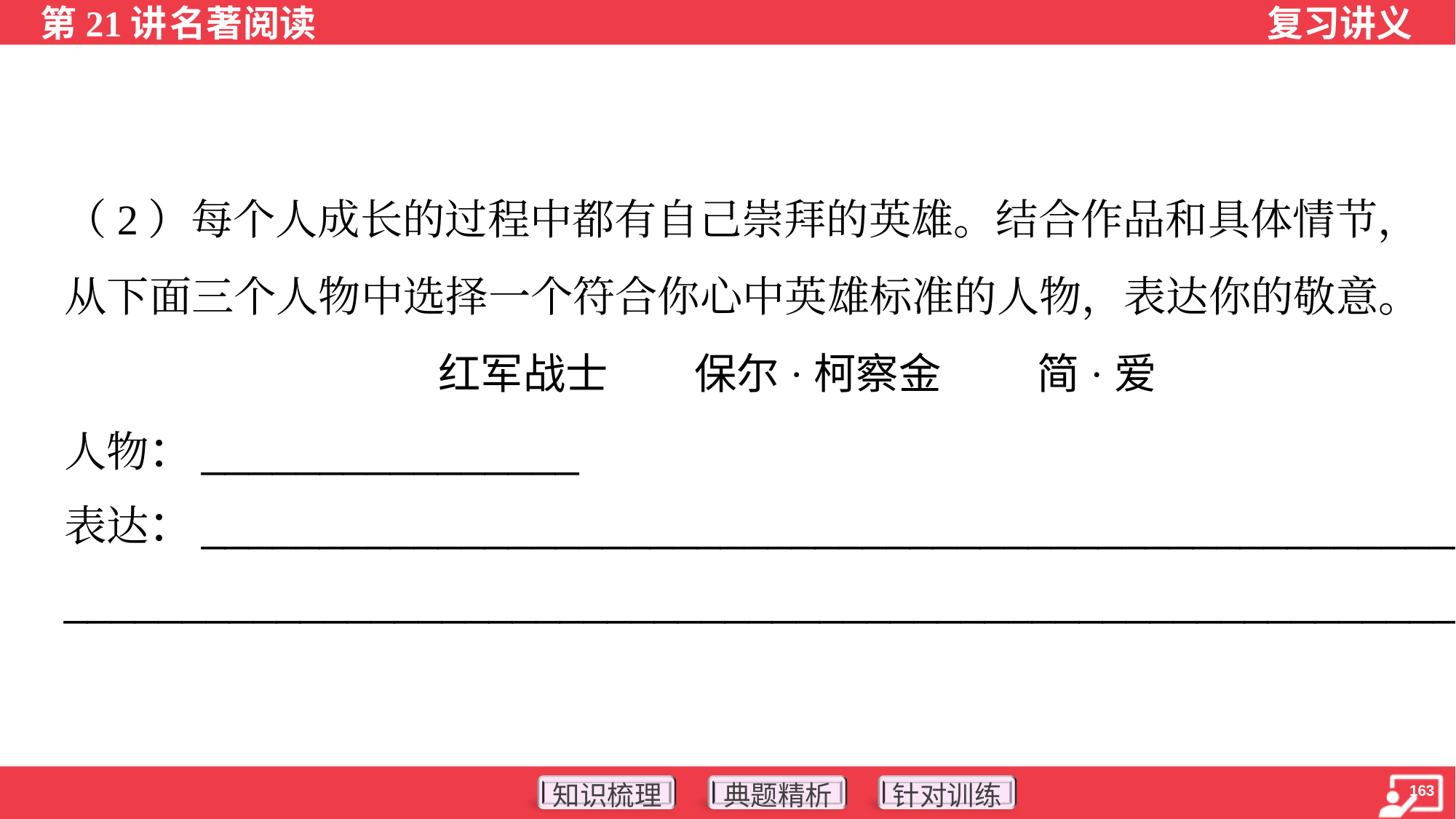

（2）每个人成长的过程中都有自己崇拜的英雄。结合作品和具体情节，
从下面三个人物中选择一个符合你心中英雄标准的人物，表达你的敬意。
红军战士         保尔·柯察金          简·爱
人物：________________
表达：________________________________________________________
______________________________________________________________